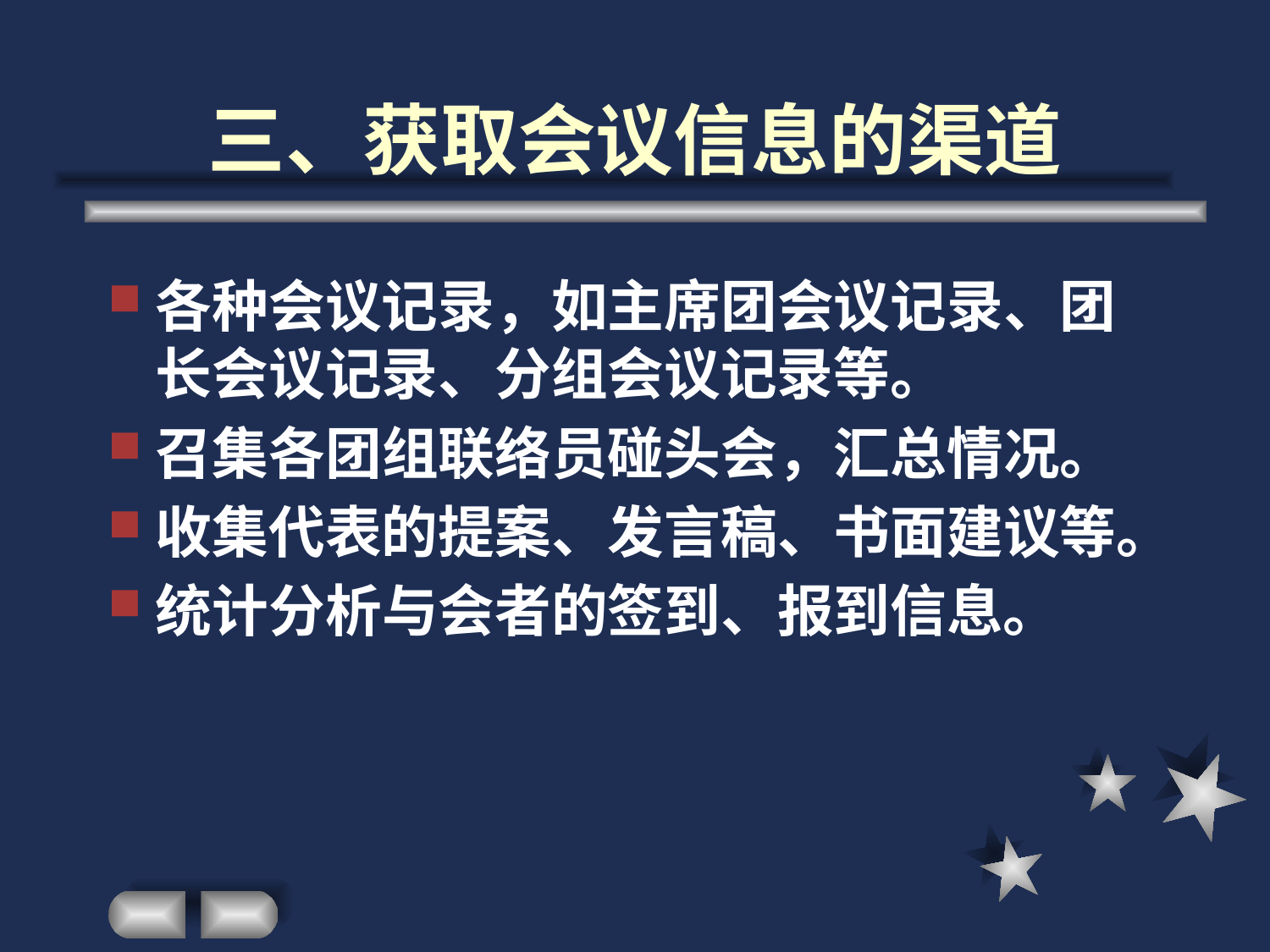

# 三、获取会议信息的渠道
各种会议记录，如主席团会议记录、团长会议记录、分组会议记录等。
召集各团组联络员碰头会，汇总情况。
收集代表的提案、发言稿、书面建议等。
统计分析与会者的签到、报到信息。